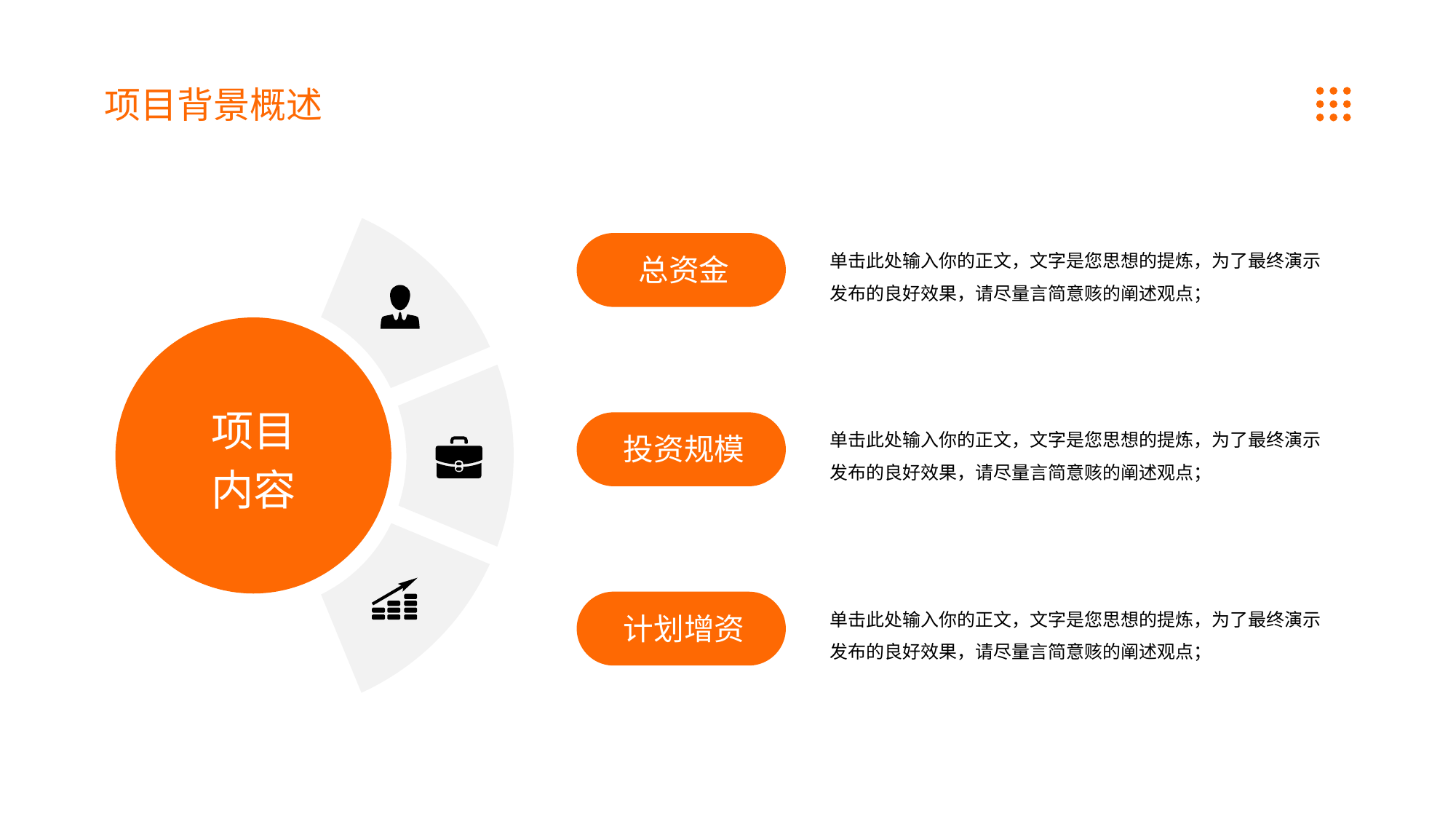

项目背景概述

单击此处输入你的正文，文字是您思想的提炼，为了最终演示发布的良好效果，请尽量言简意赅的阐述观点；
总资金

项目
内容

单击此处输入你的正文，文字是您思想的提炼，为了最终演示发布的良好效果，请尽量言简意赅的阐述观点；
投资规模

单击此处输入你的正文，文字是您思想的提炼，为了最终演示发布的良好效果，请尽量言简意赅的阐述观点；
计划增资